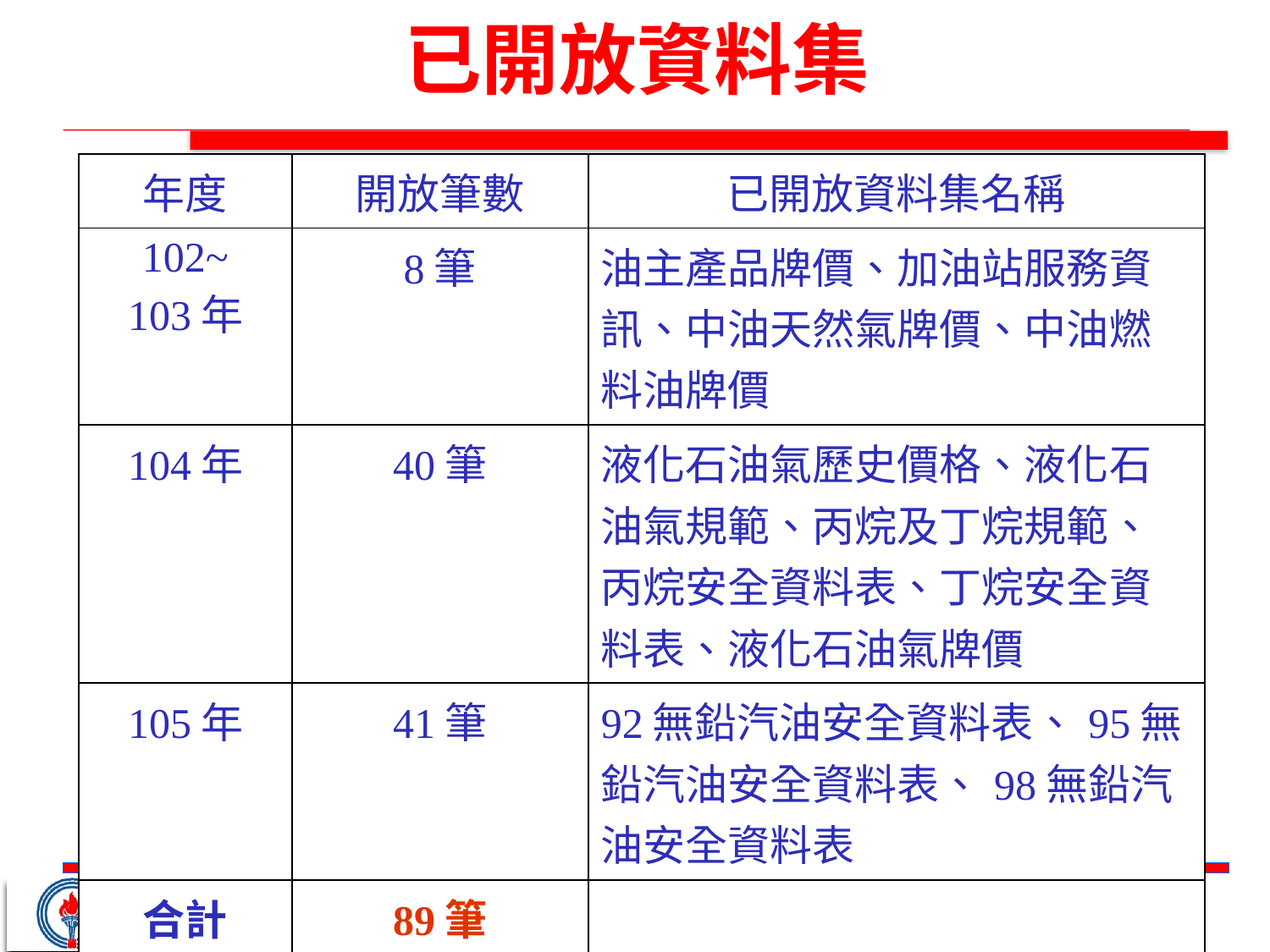

# 已開放資料集
| 年度 | 開放筆數 | 已開放資料集名稱 |
| --- | --- | --- |
| 102~ 103年 | 8筆 | 油主產品牌價、加油站服務資訊、中油天然氣牌價、中油燃料油牌價 |
| 104年 | 40筆 | 液化石油氣歷史價格、液化石油氣規範、丙烷及丁烷規範、丙烷安全資料表、丁烷安全資料表、液化石油氣牌價 |
| 105年 | 41筆 | 92無鉛汽油安全資料表、95無鉛汽油安全資料表、98無鉛汽油安全資料表 |
| 合計 | 89筆 |  |